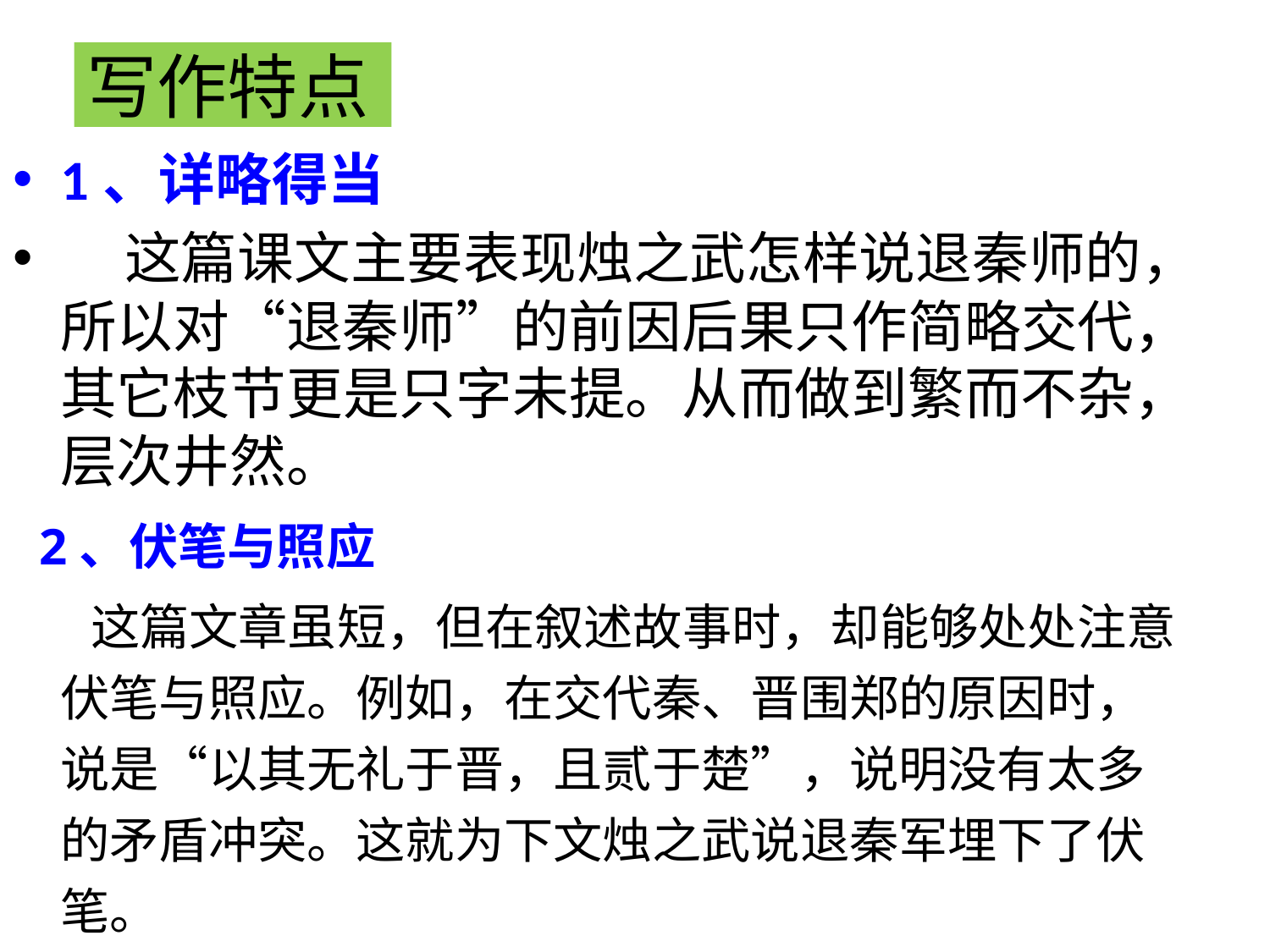

写作特点
1、详略得当
    这篇课文主要表现烛之武怎样说退秦师的，所以对“退秦师”的前因后果只作简略交代，其它枝节更是只字未提。从而做到繁而不杂，层次井然。
 2、伏笔与照应
      这篇文章虽短，但在叙述故事时，却能够处处注意伏笔与照应。例如，在交代秦、晋围郑的原因时，说是“以其无礼于晋，且贰于楚”，说明没有太多的矛盾冲突。这就为下文烛之武说退秦军埋下了伏笔。